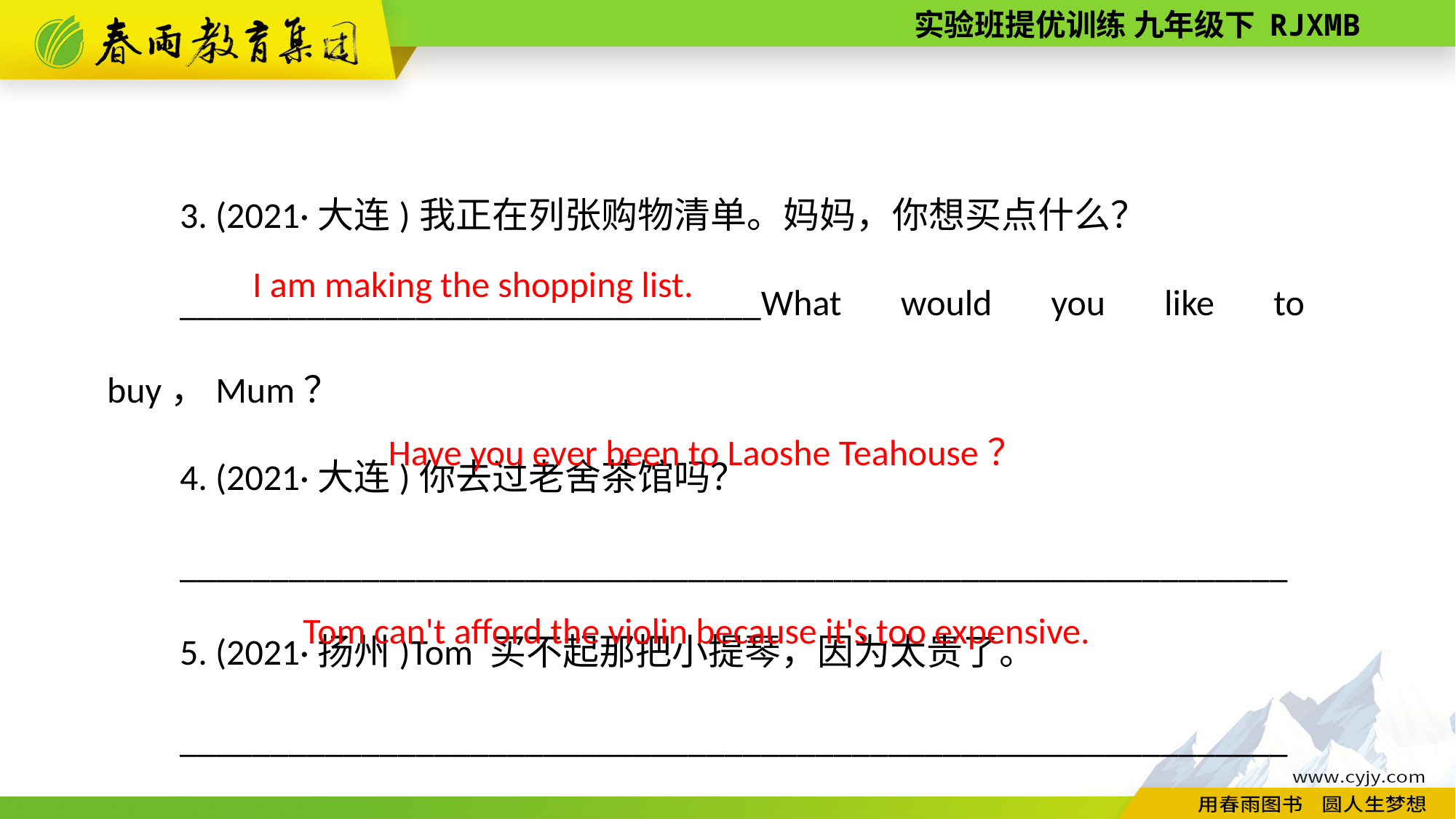

3. (2021·大连)我正在列张购物清单。妈妈，你想买点什么？
________________________________What would you like to buy，Mum？
4. (2021·大连)你去过老舍茶馆吗？
_____________________________________________________________
5. (2021·扬州)Tom 买不起那把小提琴，因为太贵了。
_____________________________________________________________
I am making the shopping list.
Have you ever been to Laoshe Teahouse？
Tom can't afford the violin because it's too expensive.